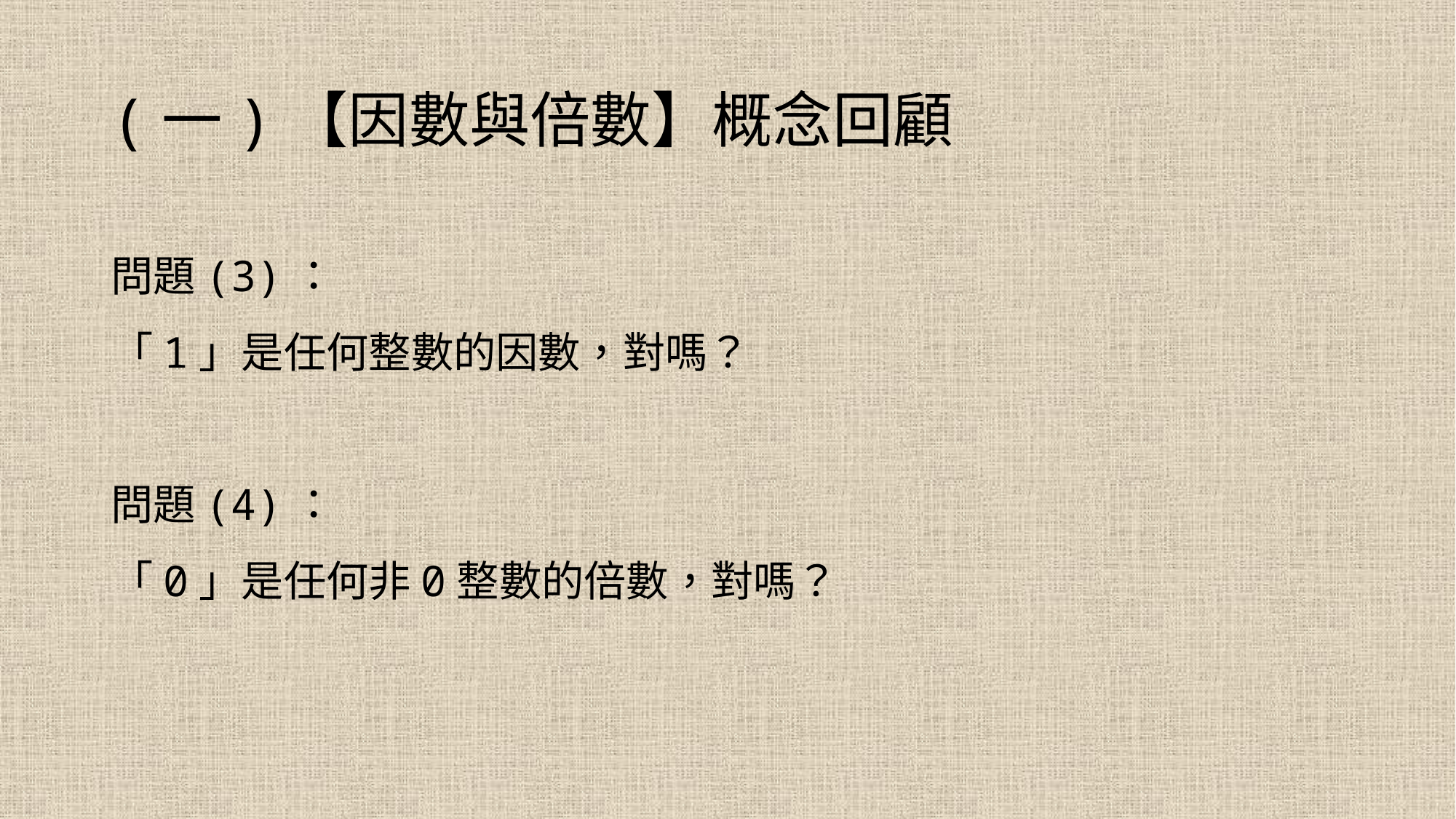

# (一)【因數與倍數】概念回顧
問題(3)：
「1」是任何整數的因數，對嗎？

問題(4)：
「0」是任何非0整數的倍數，對嗎？